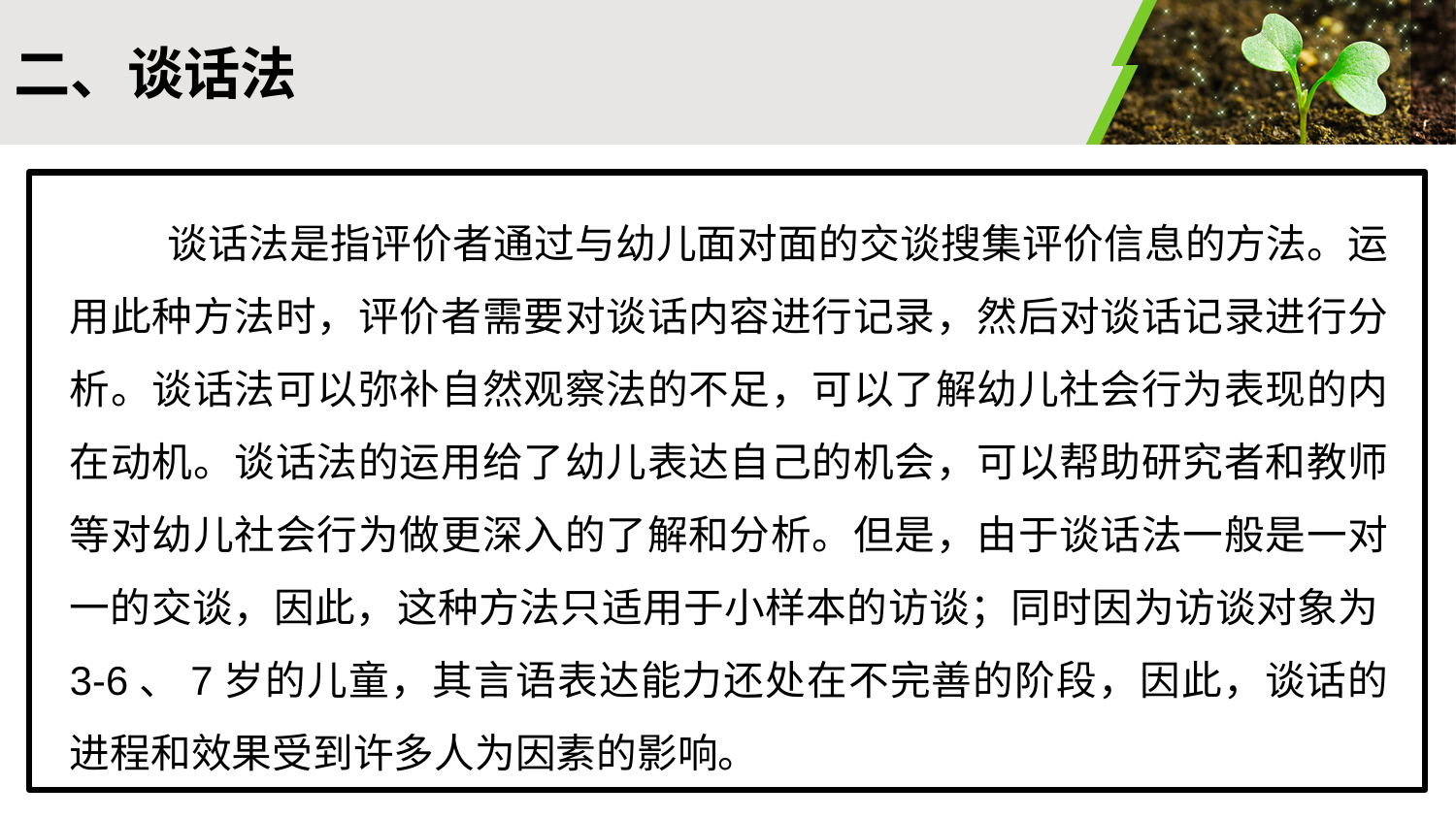

#
二、谈话法

谈话法是指评价者通过与幼儿面对面的交谈搜集评价信息的方法。运用此种方法时，评价者需要对谈话内容进行记录，然后对谈话记录进行分析。谈话法可以弥补自然观察法的不足，可以了解幼儿社会行为表现的内在动机。谈话法的运用给了幼儿表达自己的机会，可以帮助研究者和教师等对幼儿社会行为做更深入的了解和分析。但是，由于谈话法一般是一对一的交谈，因此，这种方法只适用于小样本的访谈；同时因为访谈对象为3-6、7岁的儿童，其言语表达能力还处在不完善的阶段，因此，谈话的进程和效果受到许多人为因素的影响。